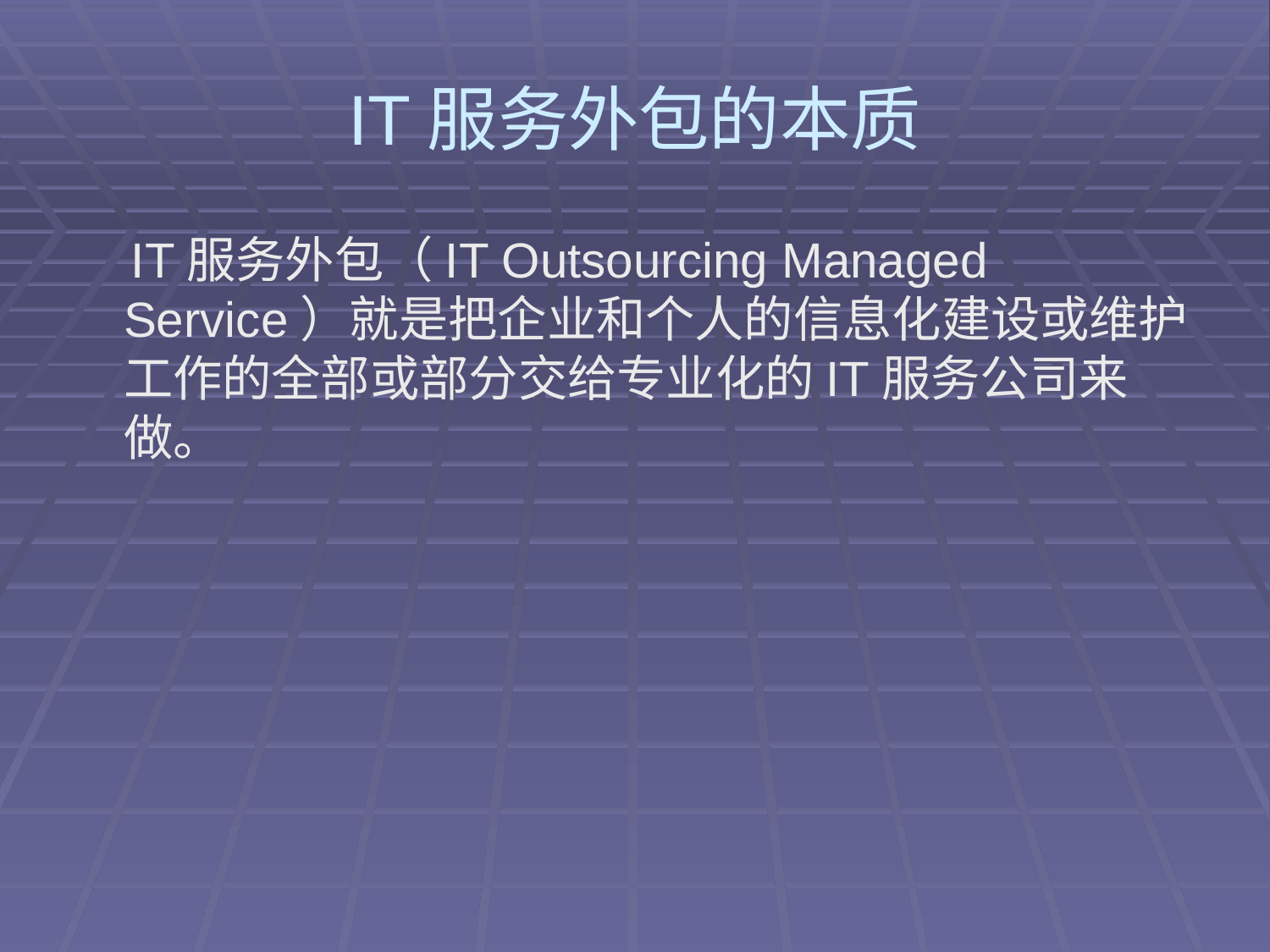

# IT服务外包的本质
    IT服务外包（IT Outsourcing Managed Service）就是把企业和个人的信息化建设或维护工作的全部或部分交给专业化的IT服务公司来做。